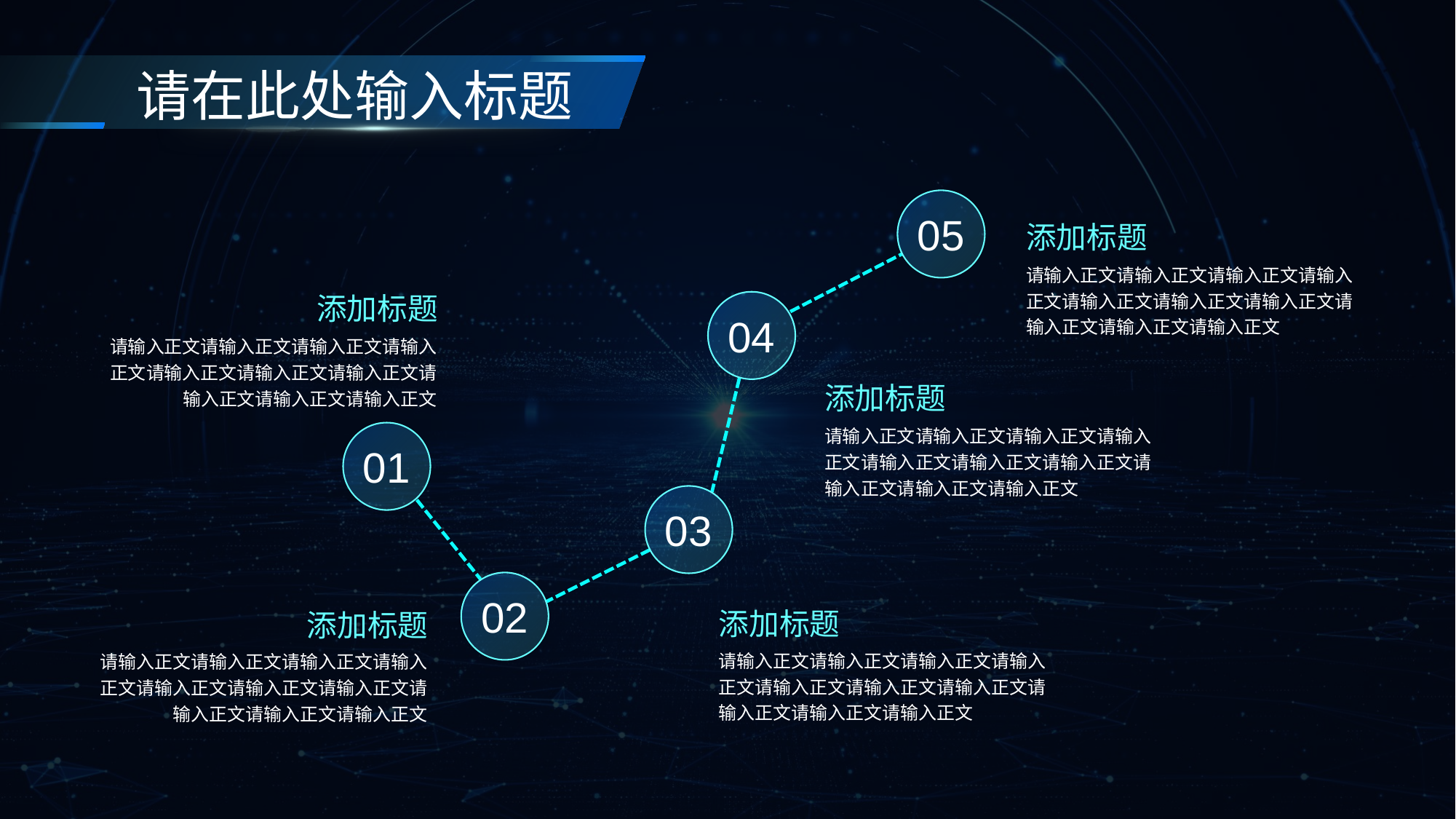

请在此处输入标题
05
04
01
03
02
添加标题
请输入正文请输入正文请输入正文请输入正文请输入正文请输入正文请输入正文请输入正文请输入正文请输入正文
添加标题
请输入正文请输入正文请输入正文请输入正文请输入正文请输入正文请输入正文请输入正文请输入正文请输入正文
添加标题
请输入正文请输入正文请输入正文请输入正文请输入正文请输入正文请输入正文请输入正文请输入正文请输入正文
添加标题
请输入正文请输入正文请输入正文请输入正文请输入正文请输入正文请输入正文请输入正文请输入正文请输入正文
添加标题
请输入正文请输入正文请输入正文请输入正文请输入正文请输入正文请输入正文请输入正文请输入正文请输入正文